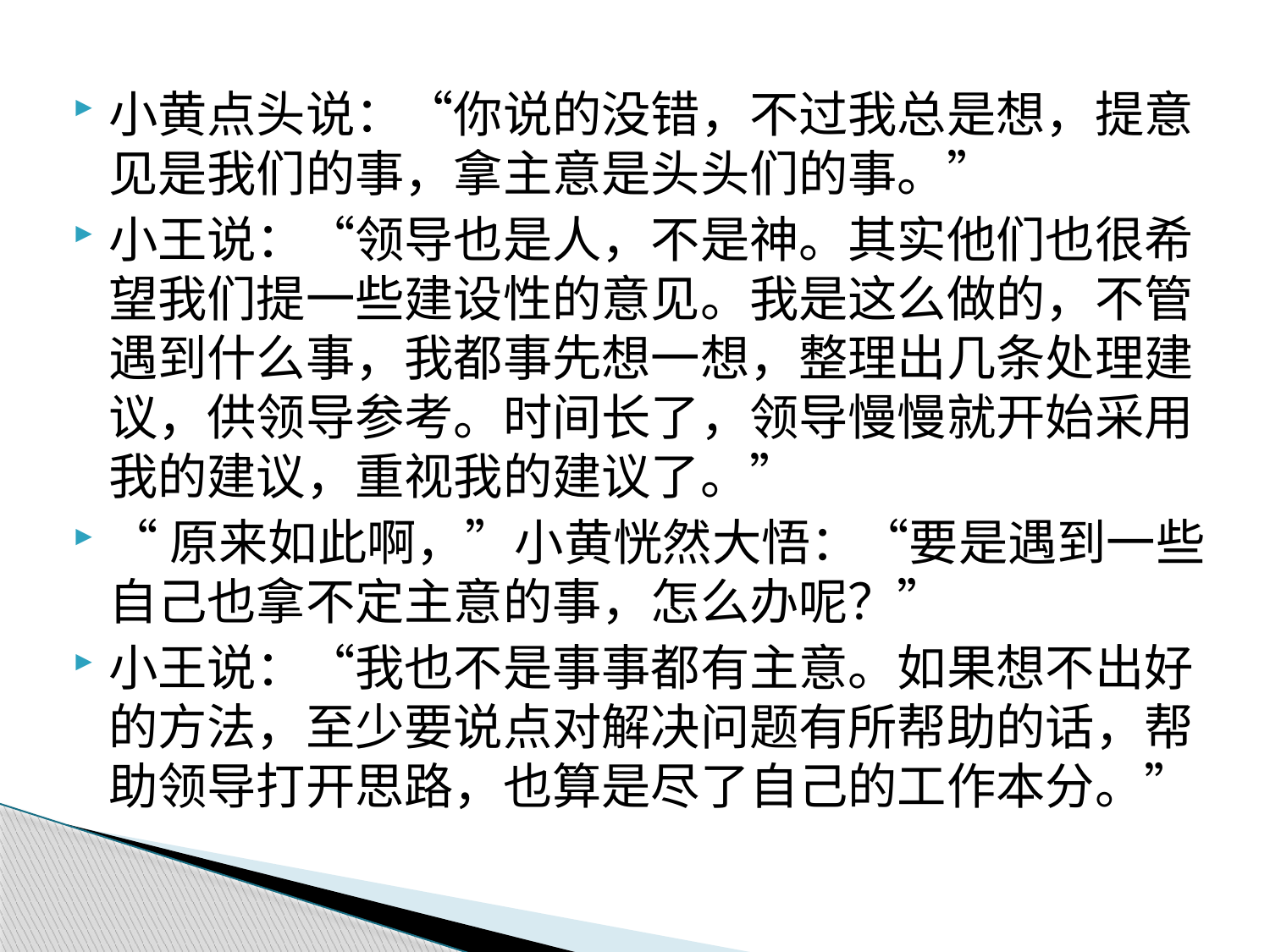

小黄点头说：“你说的没错，不过我总是想，提意见是我们的事，拿主意是头头们的事。”
小王说：“领导也是人，不是神。其实他们也很希望我们提一些建设性的意见。我是这么做的，不管遇到什么事，我都事先想一想，整理出几条处理建议，供领导参考。时间长了，领导慢慢就开始采用我的建议，重视我的建议了。”
“原来如此啊，”小黄恍然大悟：“要是遇到一些自己也拿不定主意的事，怎么办呢？”
小王说：“我也不是事事都有主意。如果想不出好的方法，至少要说点对解决问题有所帮助的话，帮助领导打开思路，也算是尽了自己的工作本分。”